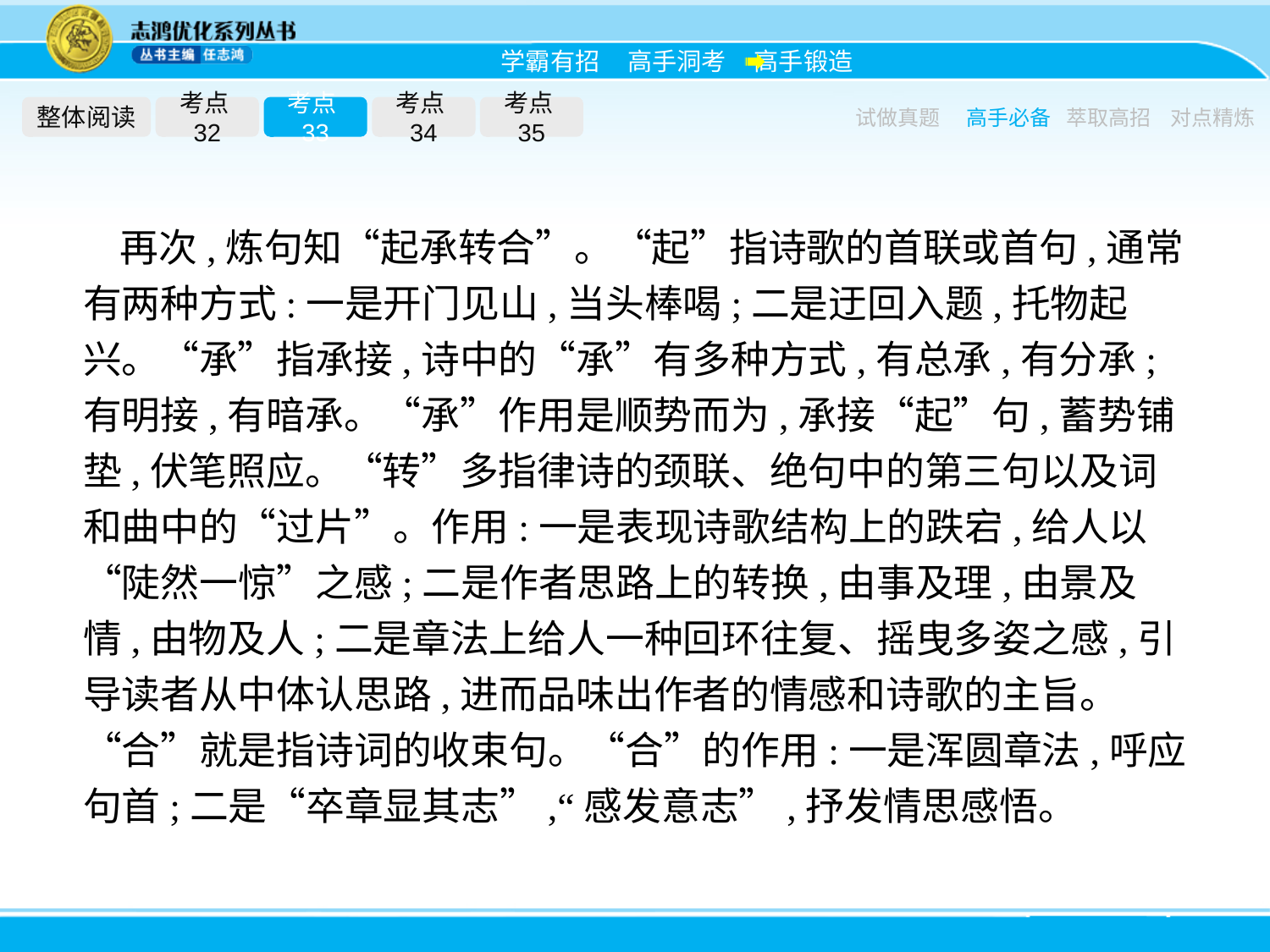

整体阅读
考点32
考点33
考点34
考点35
试做真题
高手必备
萃取高招
对点精炼
再次,炼句知“起承转合”。“起”指诗歌的首联或首句,通常有两种方式:一是开门见山,当头棒喝;二是迂回入题,托物起兴。“承”指承接,诗中的“承”有多种方式,有总承,有分承;有明接,有暗承。“承”作用是顺势而为,承接“起”句,蓄势铺垫,伏笔照应。“转”多指律诗的颈联、绝句中的第三句以及词和曲中的“过片”。作用:一是表现诗歌结构上的跌宕,给人以“陡然一惊”之感;二是作者思路上的转换,由事及理,由景及情,由物及人;二是章法上给人一种回环往复、摇曳多姿之感,引导读者从中体认思路,进而品味出作者的情感和诗歌的主旨。“合”就是指诗词的收束句。“合”的作用:一是浑圆章法,呼应句首;二是“卒章显其志”,“感发意志”,抒发情思感悟。